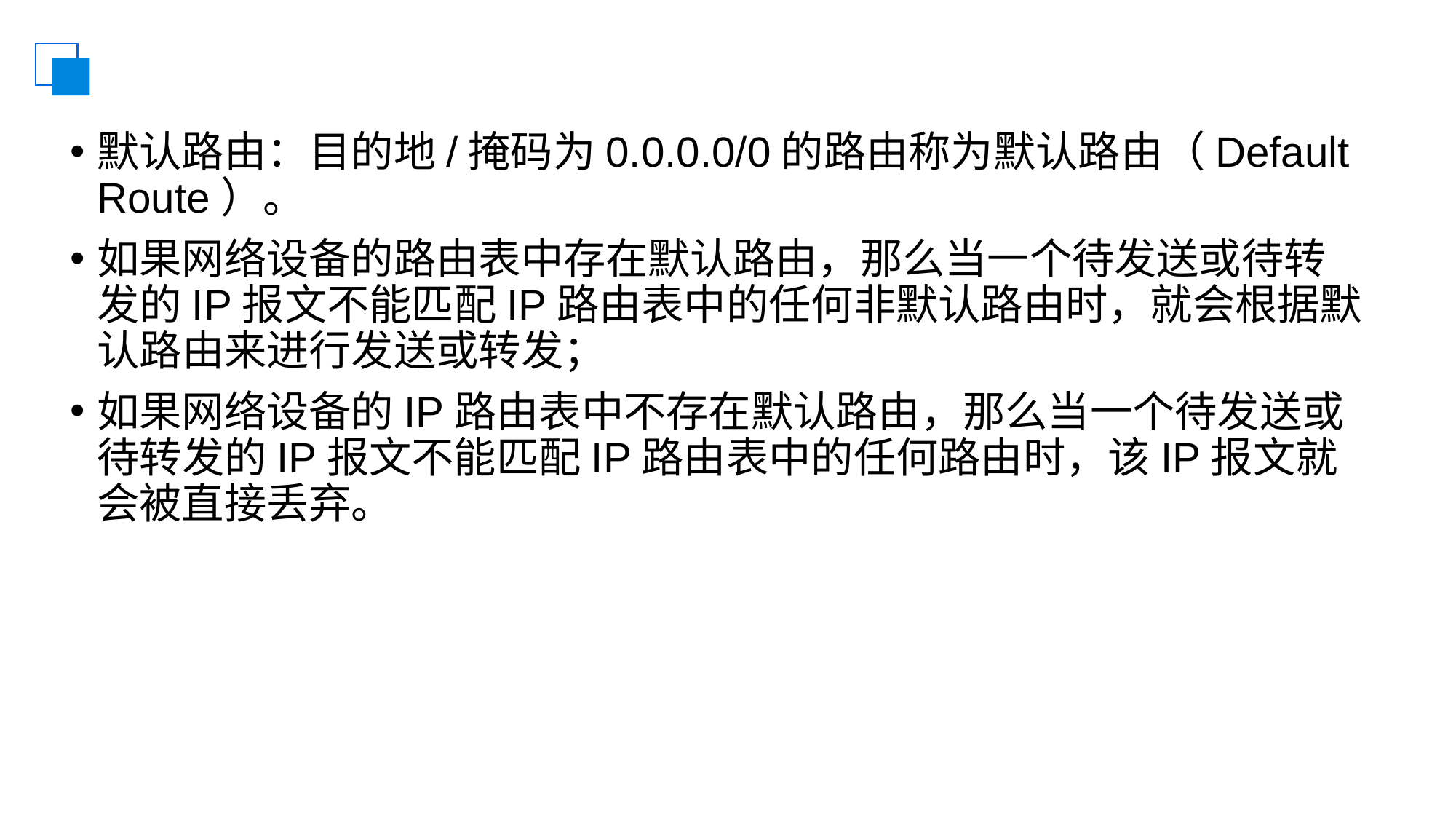

#
默认路由：目的地/掩码为0.0.0.0/0的路由称为默认路由（Default Route）。
如果网络设备的路由表中存在默认路由，那么当一个待发送或待转发的IP报文不能匹配IP路由表中的任何非默认路由时，就会根据默认路由来进行发送或转发；
如果网络设备的IP路由表中不存在默认路由，那么当一个待发送或待转发的IP报文不能匹配IP路由表中的任何路由时，该IP报文就会被直接丢弃。